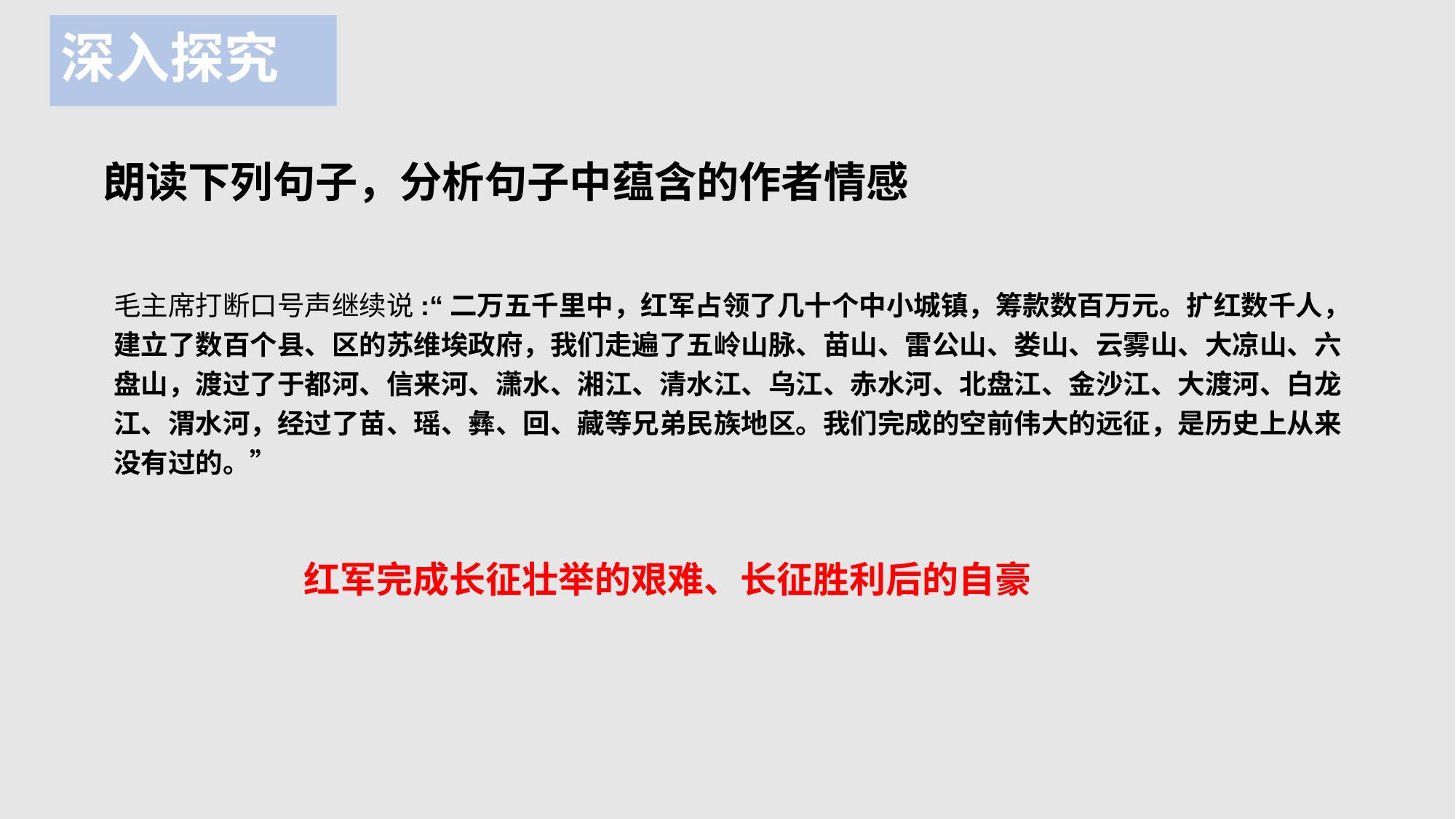

# 深入探究
朗读下列句子，分析句子中蕴含的作者情感
毛主席打断口号声继续说:“二万五千里中，红军占领了几十个中小城镇，筹款数百万元。扩红数千人，建立了数百个县、区的苏维埃政府，我们走遍了五岭山脉、苗山、雷公山、娄山、云雾山、大凉山、六盘山，渡过了于都河、信来河、潇水、湘江、清水江、乌江、赤水河、北盘江、金沙江、大渡河、白龙江、渭水河，经过了苗、瑶、彝、回、藏等兄弟民族地区。我们完成的空前伟大的远征，是历史上从来没有过的。”
红军完成长征壮举的艰难、长征胜利后的自豪